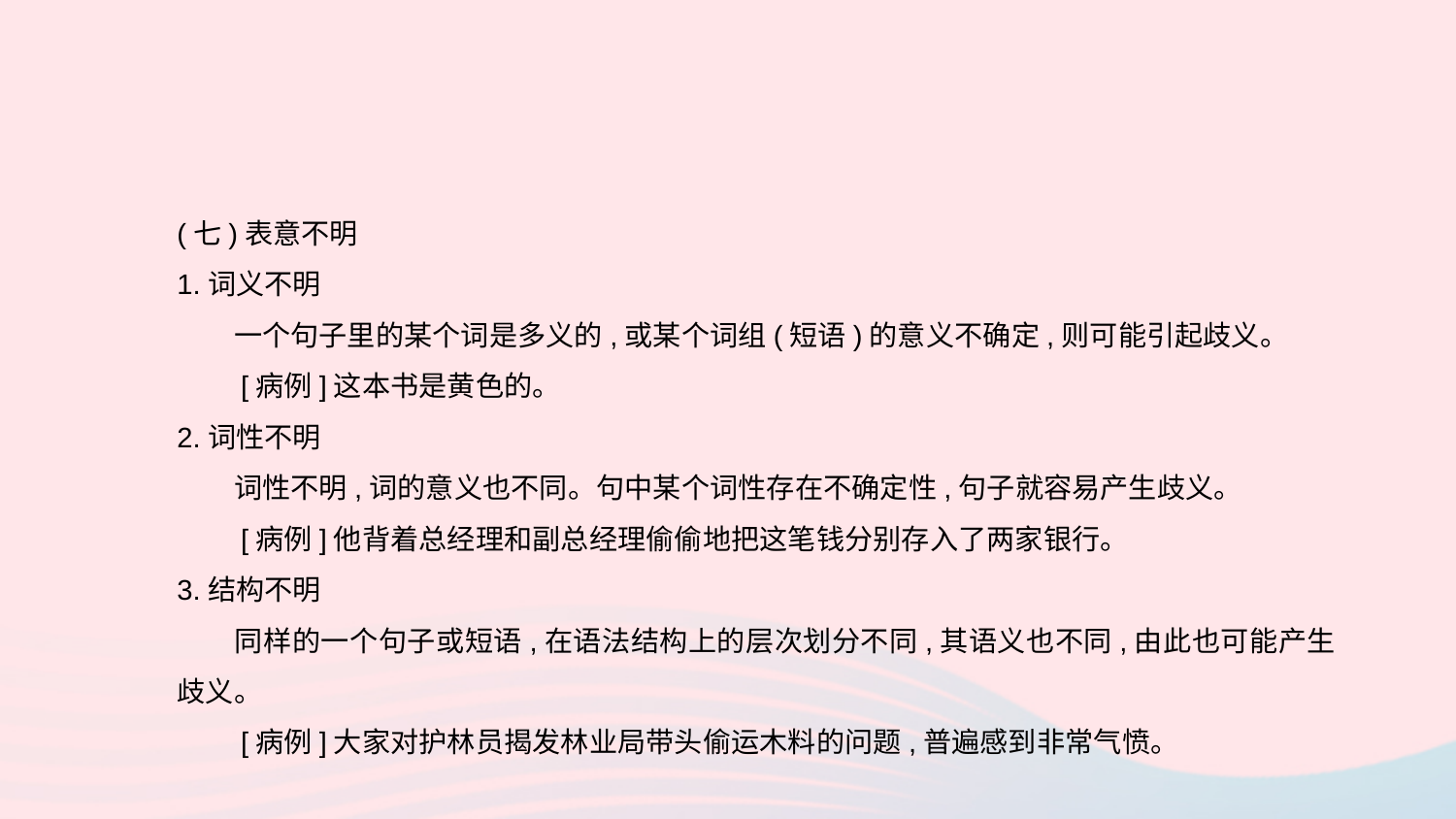

(七)表意不明
1.词义不明
　　一个句子里的某个词是多义的,或某个词组(短语)的意义不确定,则可能引起歧义。
　　[病例]这本书是黄色的。
2.词性不明
　　词性不明,词的意义也不同。句中某个词性存在不确定性,句子就容易产生歧义。
　　[病例]他背着总经理和副总经理偷偷地把这笔钱分别存入了两家银行。
3.结构不明
　　同样的一个句子或短语,在语法结构上的层次划分不同,其语义也不同,由此也可能产生歧义。
　　[病例]大家对护林员揭发林业局带头偷运木料的问题,普遍感到非常气愤。